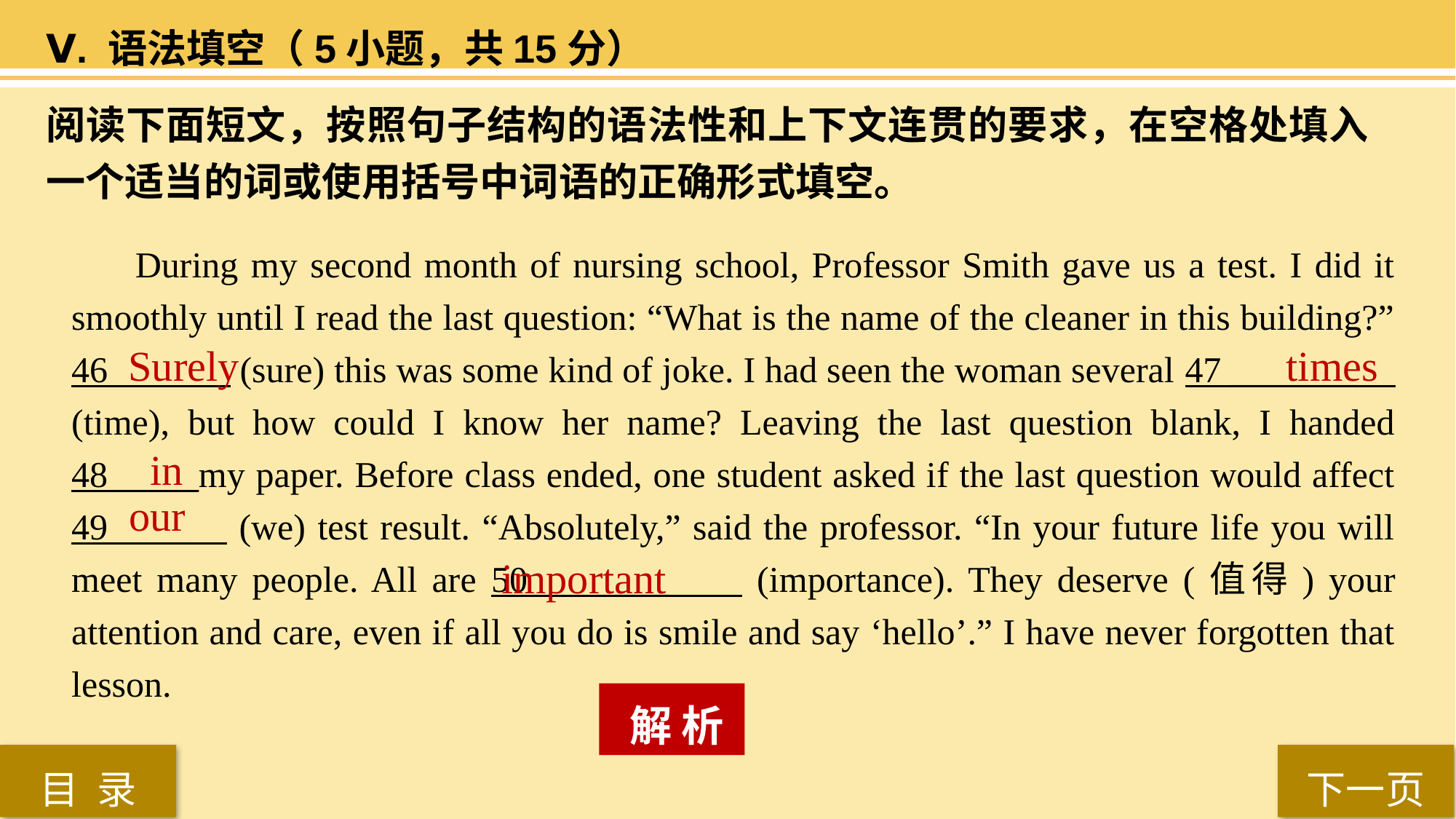

Ⅴ. 语法填空（5小题，共15分）
阅读下面短文，按照句子结构的语法性和上下文连贯的要求，在空格处填入一个适当的词或使用括号中词语的正确形式填空。
     During my second month of nursing school, Professor Smith gave us a test. I did it smoothly until I read the last question: “What is the name of the cleaner in this building?” 46              (sure) this was some kind of joke. I had seen the woman several 47 _______     (time), but how could I know her name? Leaving the last question blank, I handed 48_____my paper. Before class ended, one student asked if the last question would affect 49           (we) test result. “Absolutely,” said the professor. “In your future life you will meet many people. All are 50      ___      (importance). They deserve (值得) your attention and care, even if all you do is smile and say ‘hello’.” I have never forgotten that lesson.
 Surely
times
in
our
important
 解 析